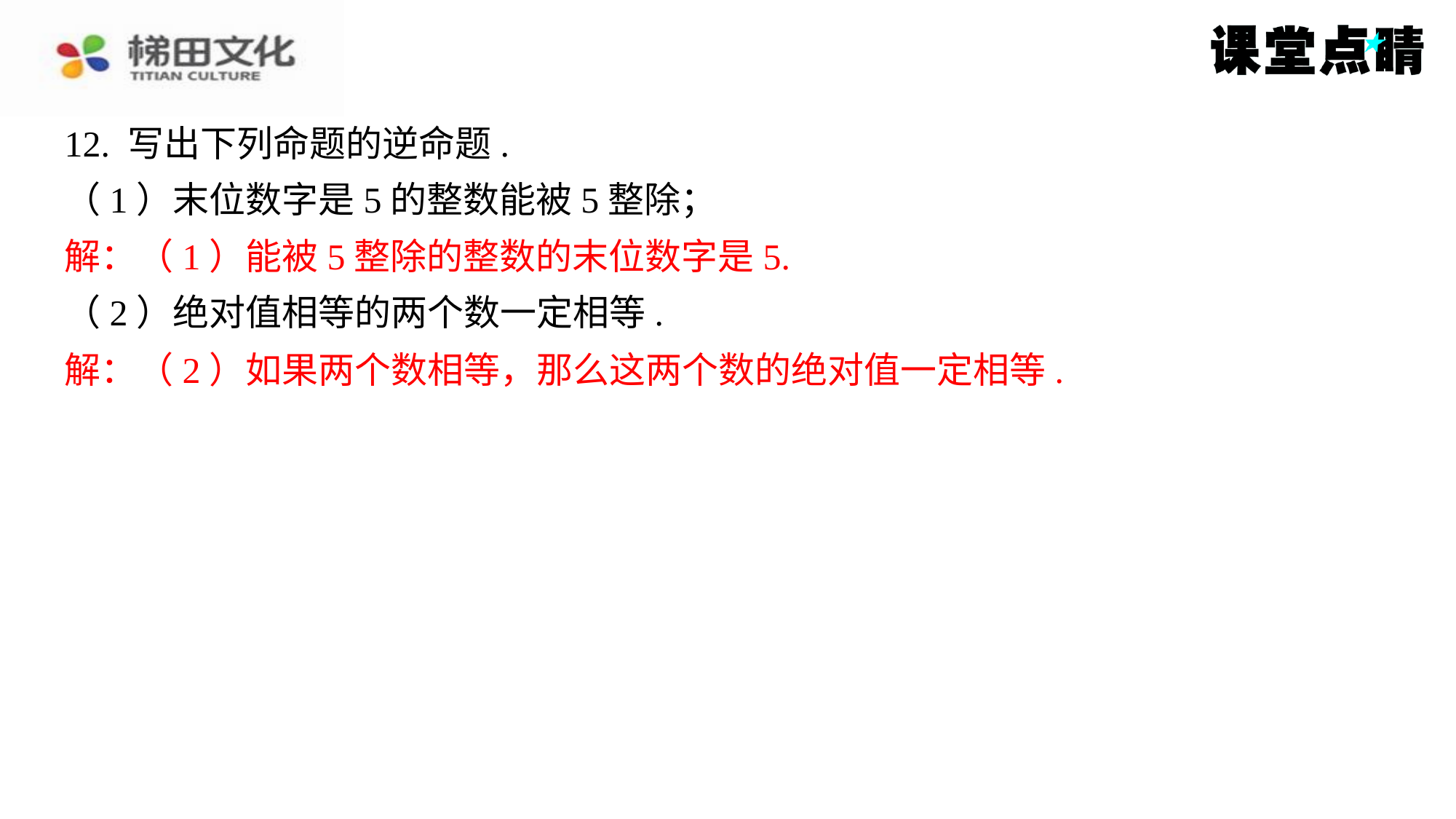

12. 写出下列命题的逆命题.
（1）末位数字是5的整数能被5整除；
解：（1）能被5整除的整数的末位数字是5.
（2）绝对值相等的两个数一定相等.
解：（2）如果两个数相等，那么这两个数的绝对值一定相等.
解：（1）能被5整除的整数的末位数字是5.
解：（2）如果两个数相等，那么这两个数的绝对值一定相等.